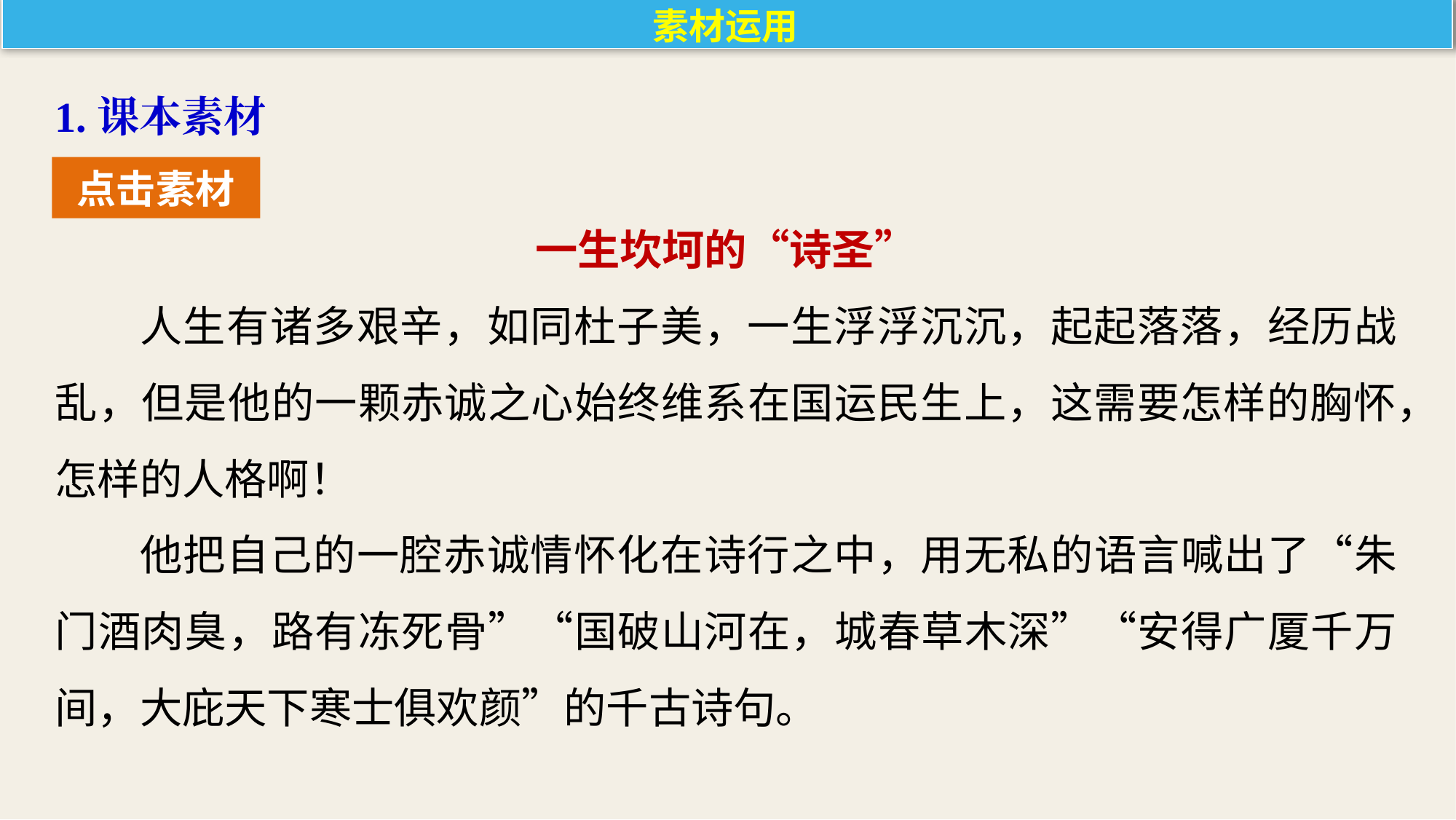

素材运用
1.课本素材
点击素材
一生坎坷的“诗圣”
人生有诸多艰辛，如同杜子美，一生浮浮沉沉，起起落落，经历战乱，但是他的一颗赤诚之心始终维系在国运民生上，这需要怎样的胸怀，怎样的人格啊！
他把自己的一腔赤诚情怀化在诗行之中，用无私的语言喊出了“朱门酒肉臭，路有冻死骨”“国破山河在，城春草木深”“安得广厦千万间，大庇天下寒士俱欢颜”的千古诗句。